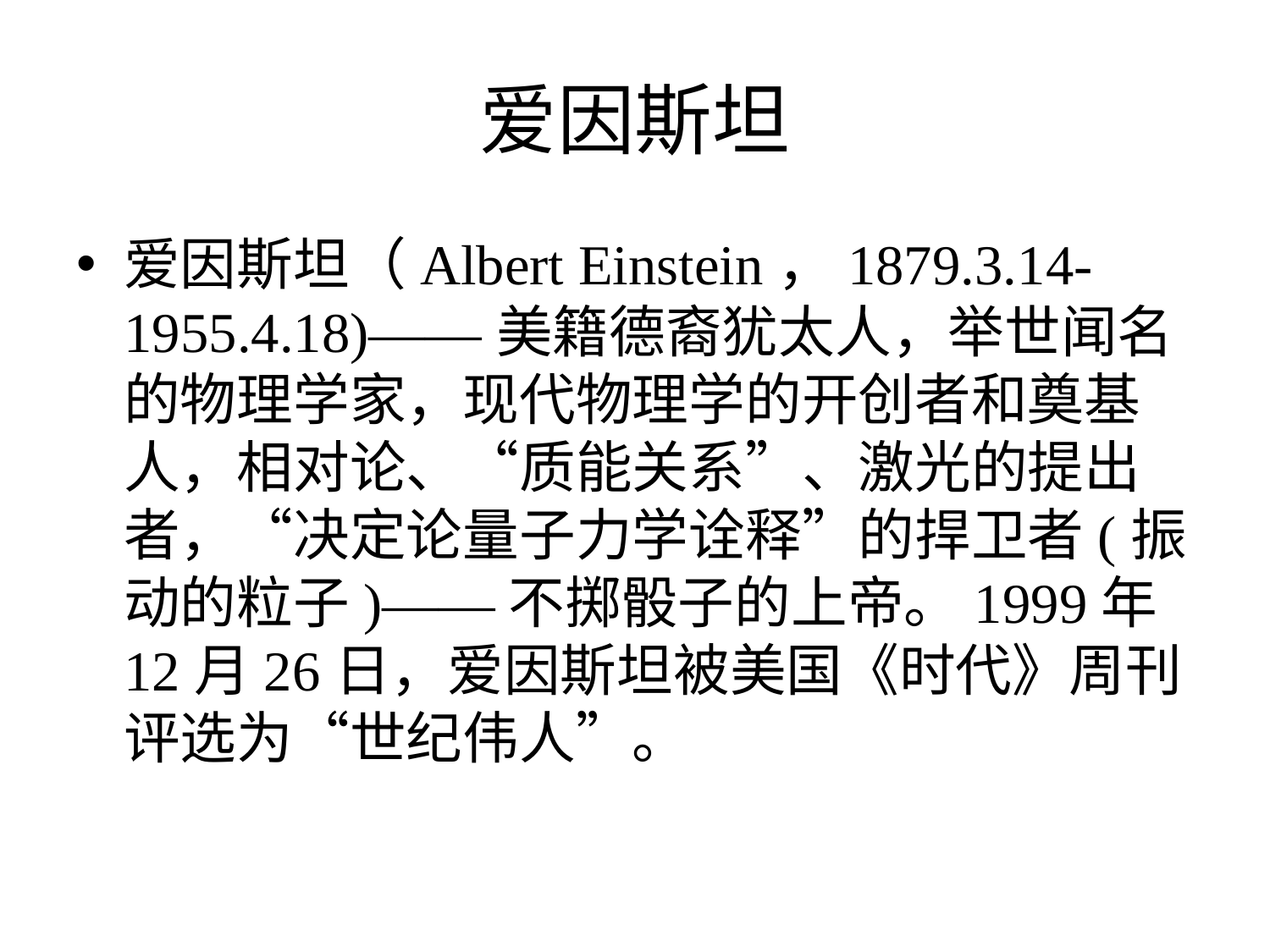

# 爱因斯坦
爱因斯坦（Albert Einstein，1879.3.14-1955.4.18)——美籍德裔犹太人，举世闻名的物理学家，现代物理学的开创者和奠基人，相对论、“质能关系”、激光的提出者，“决定论量子力学诠释”的捍卫者(振动的粒子)——不掷骰子的上帝。1999年12月26日，爱因斯坦被美国《时代》周刊评选为“世纪伟人”。